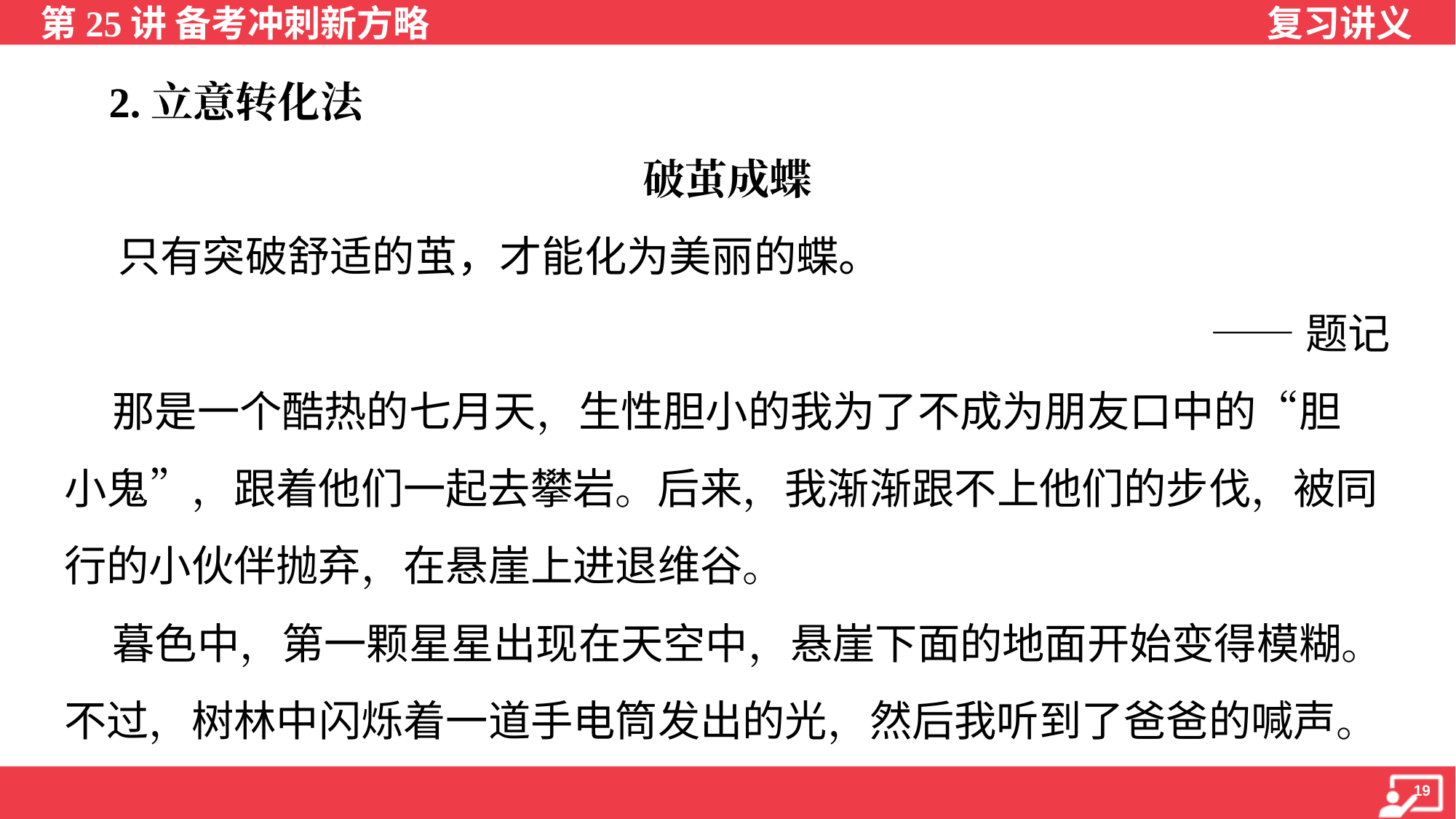

2.立意转化法
破茧成蝶
    只有突破舒适的茧，才能化为美丽的蝶。
——题记
    那是一个酷热的七月天，生性胆小的我为了不成为朋友口中的“胆
小鬼”，跟着他们一起去攀岩。后来，我渐渐跟不上他们的步伐，被同
行的小伙伴抛弃，在悬崖上进退维谷。
    暮色中，第一颗星星出现在天空中，悬崖下面的地面开始变得模糊。
不过，树林中闪烁着一道手电筒发出的光，然后我听到了爸爸的喊声。